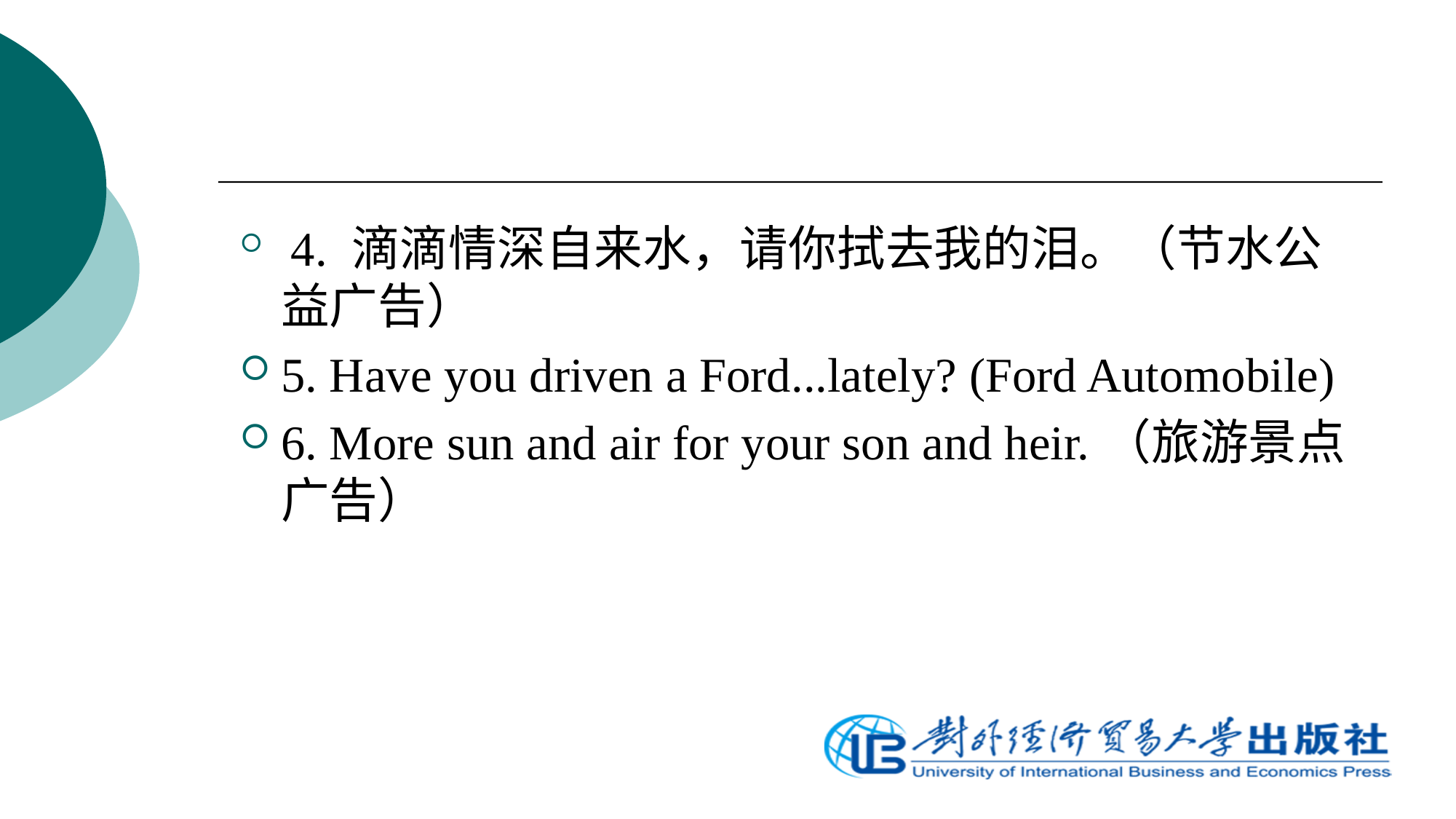

#
 4. 滴滴情深自来水，请你拭去我的泪。（节水公益广告）
5. Have you driven a Ford...lately? (Ford Automobile)
6. More sun and air for your son and heir.（旅游景点广告）